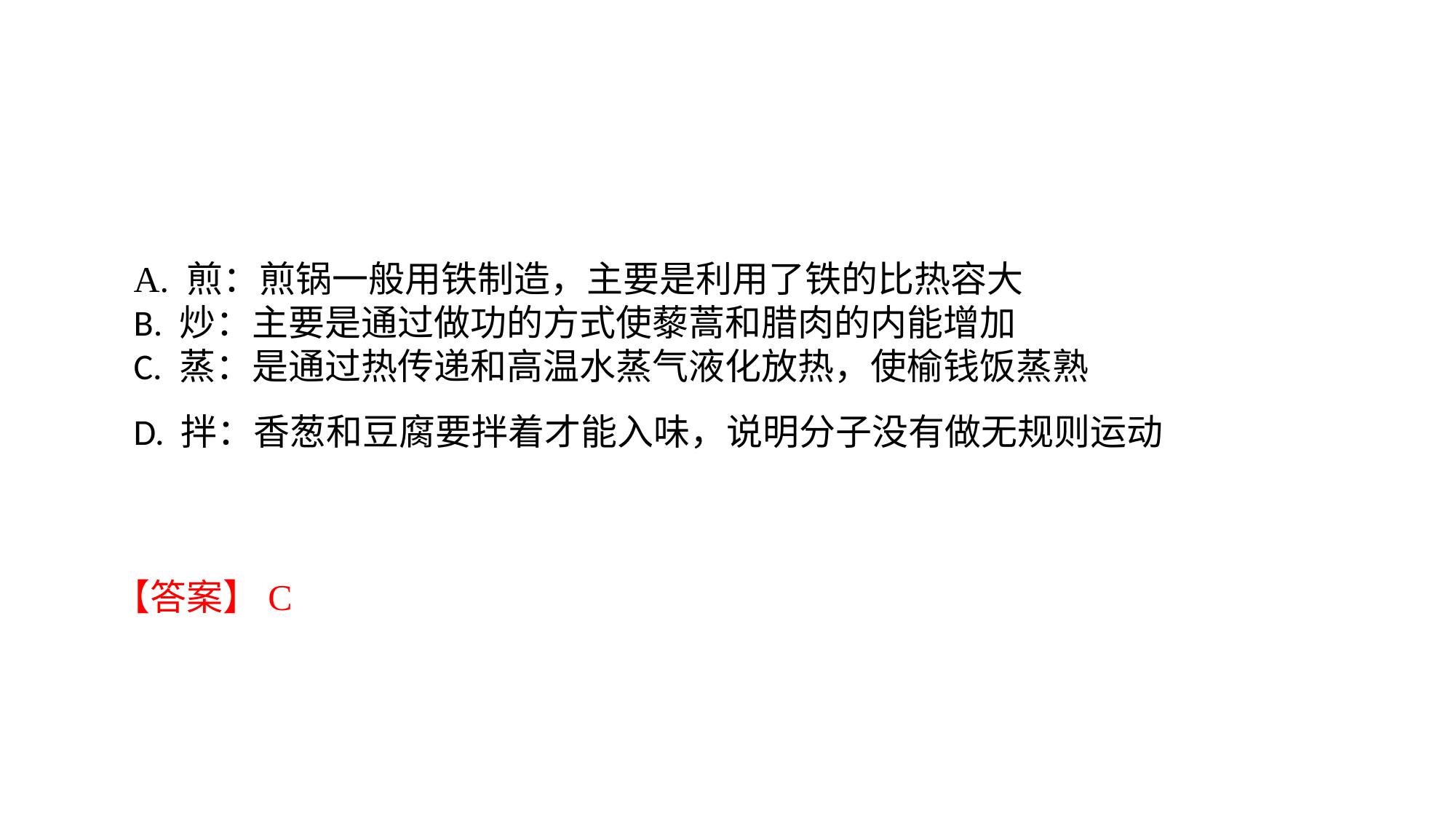

A. 煎：煎锅一般用铁制造，主要是利用了铁的比热容大B. 炒：主要是通过做功的方式使藜蒿和腊肉的内能增加C. 蒸：是通过热传递和高温水蒸气液化放热，使榆钱饭蒸熟D. 拌：香葱和豆腐要拌着才能入味，说明分子没有做无规则运动
【答案】C